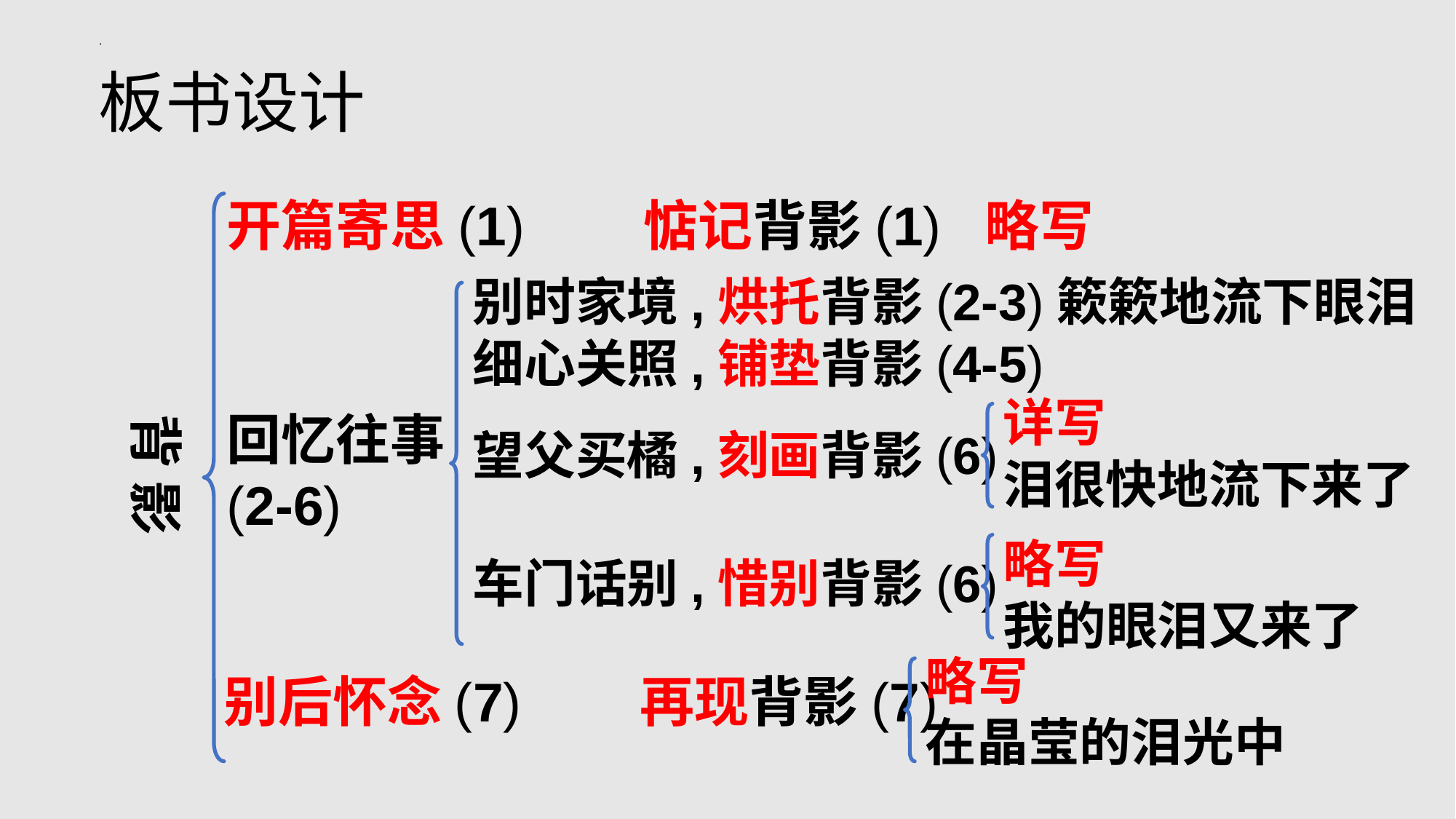

板书设计
开篇寄思(1)       惦记背影(1)  略写
背 影

别时家境,烘托背影(2-3)簌簌地流下眼泪
细心关照,铺垫背影(4-5)

详写
泪很快地流下来了
回忆往事
(2-6)

望父买橘,刻画背影(6)
略写
我的眼泪又来了

车门话别,惜别背影(6)
略写
在晶莹的泪光中

别后怀念(7)       再现背影(7)